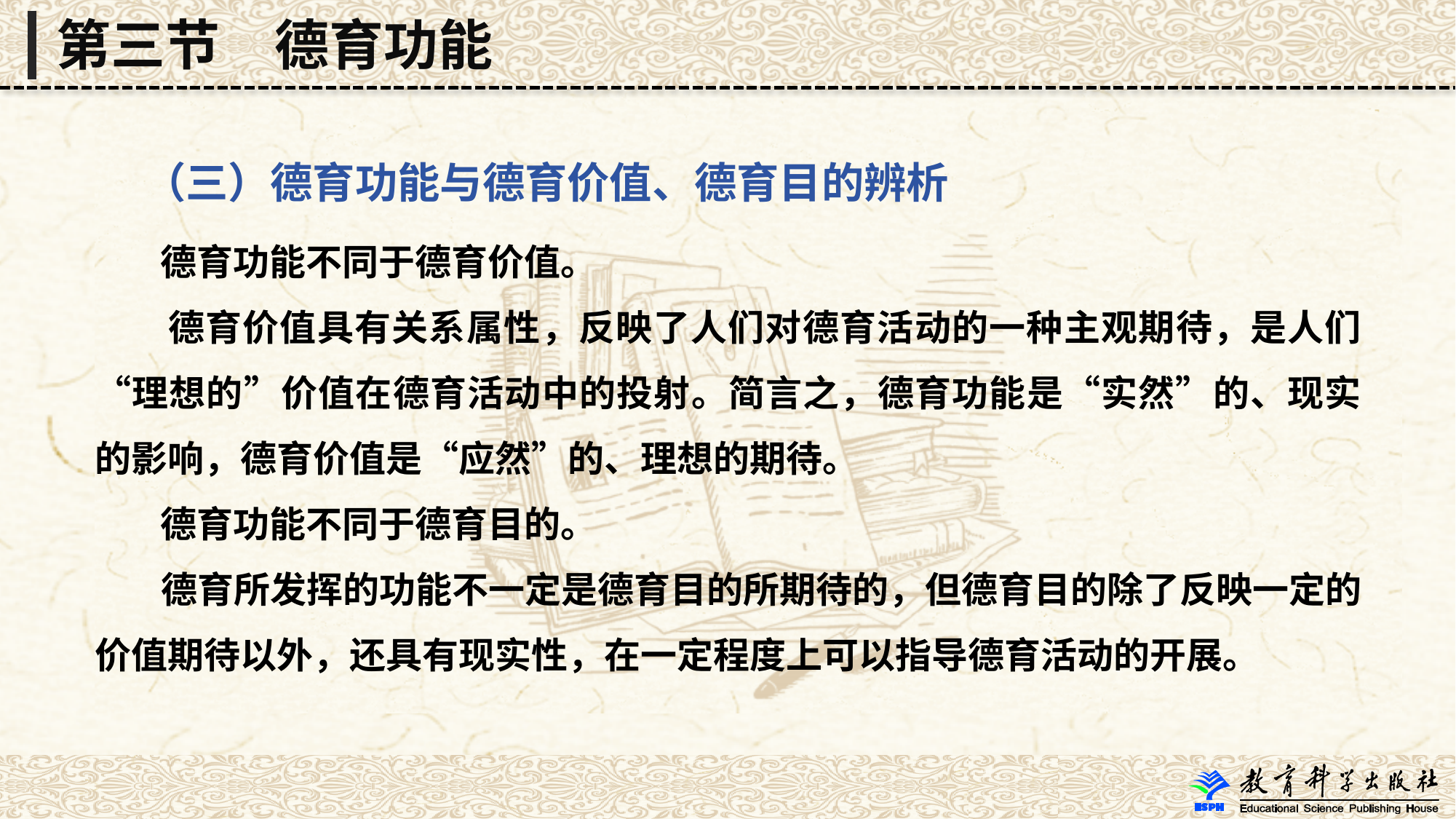

第三节　德育功能
    （三）德育功能与德育价值、德育目的辨析

       德育功能不同于德育价值。
       德育价值具有关系属性，反映了人们对德育活动的一种主观期待，是人们“理想的”价值在德育活动中的投射。简言之，德育功能是“实然”的、现实的影响，德育价值是“应然”的、理想的期待。
       德育功能不同于德育目的。
       德育所发挥的功能不一定是德育目的所期待的，但德育目的除了反映一定的价值期待以外，还具有现实性，在一定程度上可以指导德育活动的开展。